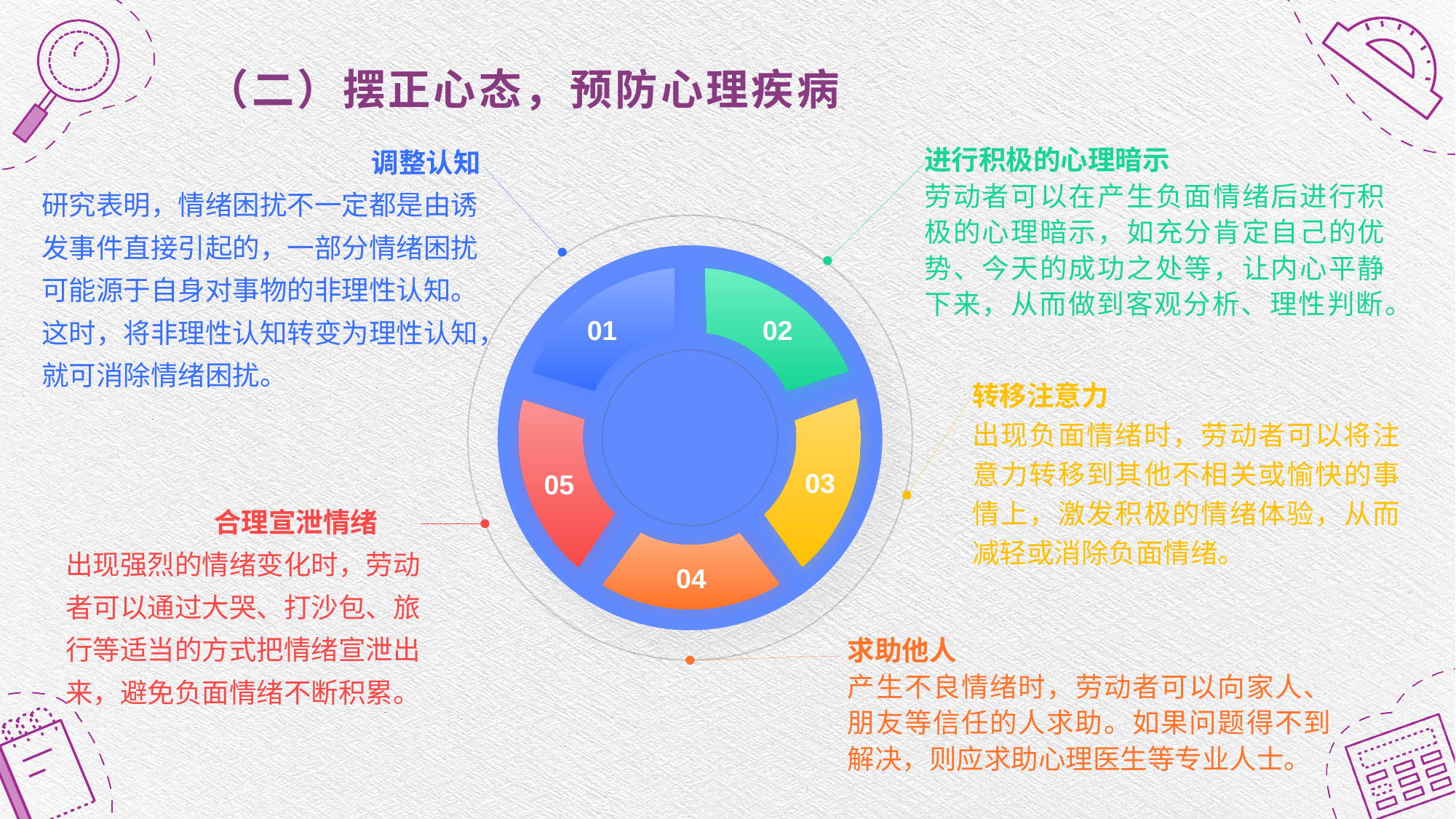

（二）摆正心态，预防心理疾病
进行积极的心理暗示
劳动者可以在产生负面情绪后进行积极的心理暗示，如充分肯定自己的优势、今天的成功之处等，让内心平静下来，从而做到客观分析、理性判断。
调整认知
研究表明，情绪困扰不一定都是由诱发事件直接引起的，一部分情绪困扰可能源于自身对事物的非理性认知。这时，将非理性认知转变为理性认知，就可消除情绪困扰。

02
01

03
05
转移注意力
出现负面情绪时，劳动者可以将注意力转移到其他不相关或愉快的事情上，激发积极的情绪体验，从而减轻或消除负面情绪。
                       合理宣泄情绪
出现强烈的情绪变化时，劳动者可以通过大哭、打沙包、旅行等适当的方式把情绪宣泄出来，避免负面情绪不断积累。
04
求助他人
产生不良情绪时，劳动者可以向家人、朋友等信任的人求助。如果问题得不到解决，则应求助心理医生等专业人士。